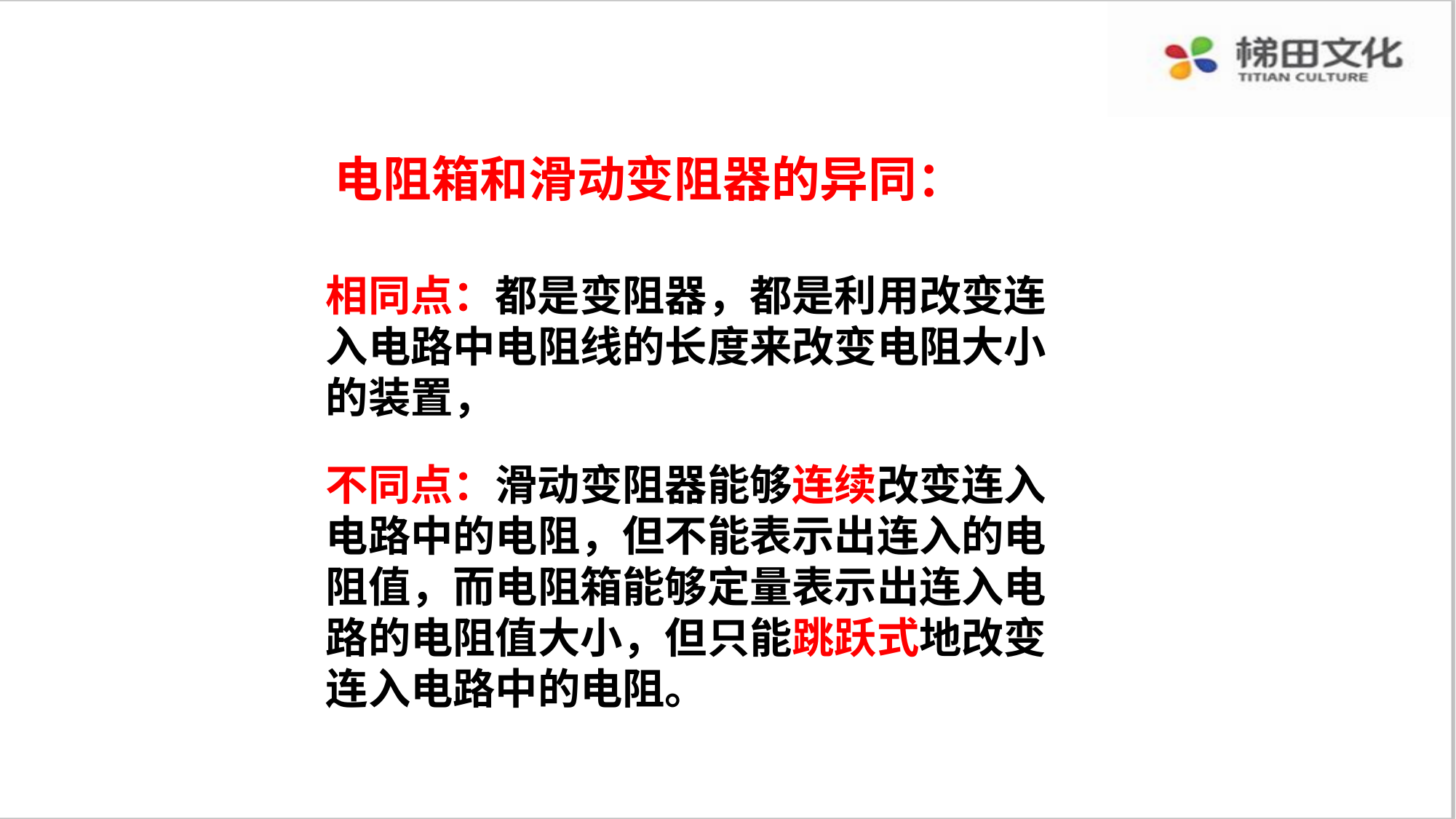

电阻箱和滑动变阻器的异同：
相同点：都是变阻器，都是利用改变连入电路中电阻线的长度来改变电阻大小的装置，
不同点：滑动变阻器能够连续改变连入电路中的电阻，但不能表示出连入的电阻值，而电阻箱能够定量表示出连入电路的电阻值大小，但只能跳跃式地改变连入电路中的电阻。